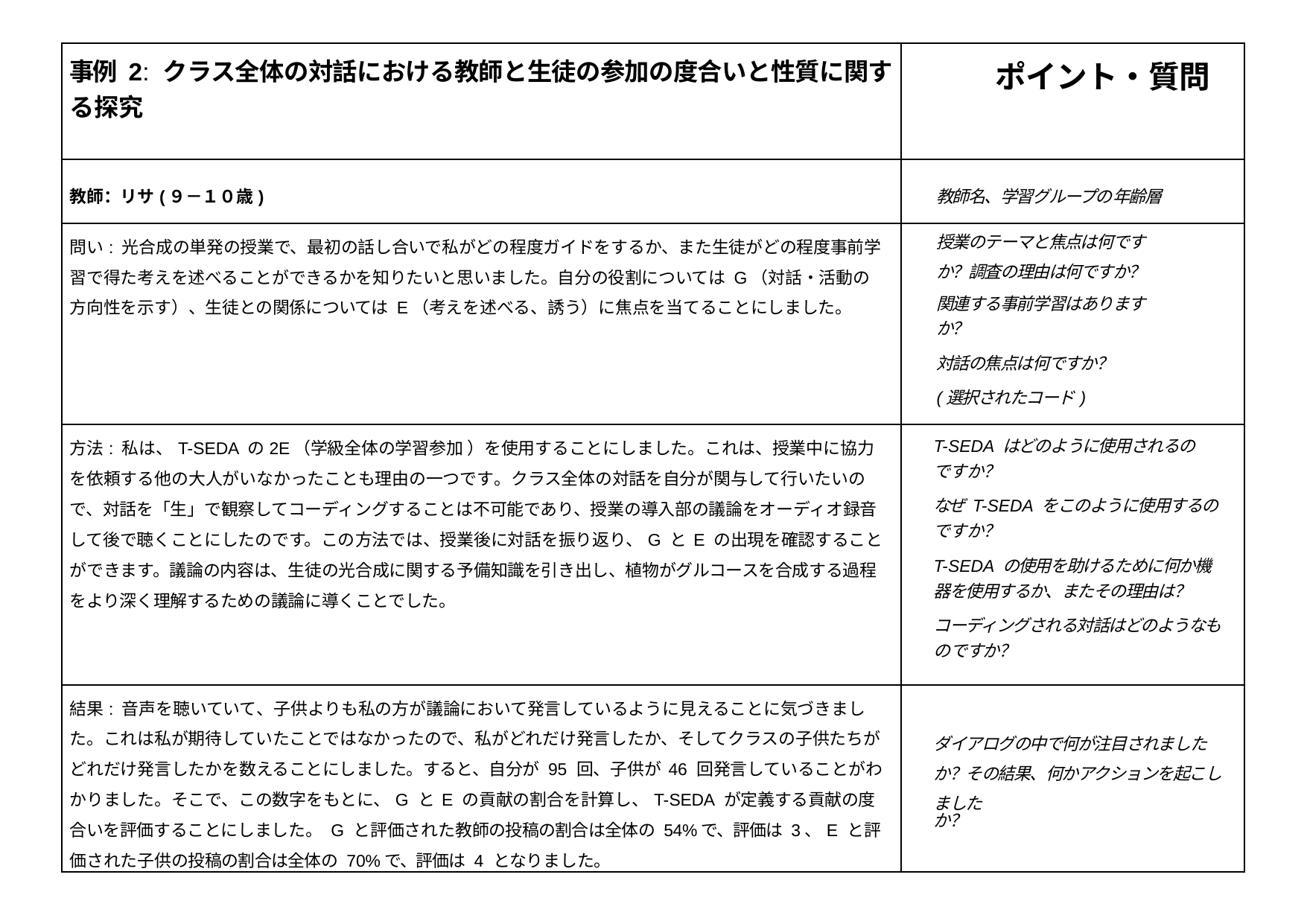

| 事例 2: クラス全体の対話における教師と生徒の参加の度合いと性質に関する探究 | ポイント・質問 |
| --- | --- |
| 教師：リサ(９－１０歳) | 教師名、学習グループの年齢層 |
| 問い: 光合成の単発の授業で、最初の話し合いで私がどの程度ガイドをするか、また生徒がどの程度事前学習で得た考えを述べることができるかを知りたいと思いました。自分の役割については G（対話・活動の方向性を示す）、生徒との関係については E（考えを述べる、誘う）に焦点を当てることにしました。 | 授業のテーマと焦点は何ですか？調査の理由は何ですか？ 関連する事前学習はありますか？ 対話の焦点は何ですか？ (選択されたコード) |
| 方法: 私は、T-SEDA の2E（学級全体の学習参加 ）を使用することにしました。これは、授業中に協力を依頼する他の大人がいなかったことも理由の一つです。クラス全体の対話を自分が関与して行いたいので、対話を「生」で観察してコーディングすることは不可能であり、授業の導入部の議論をオーディオ録音して後で聴くことにしたのです。この方法では、授業後に対話を振り返り、G と E の出現を確認することができます。議論の内容は、生徒の光合成に関する予備知識を引き出し、植物がグルコースを合成する過程をより深く理解するための議論に導くことでした。 | T-SEDA はどのように使用されるのですか？ なぜ T-SEDA をこのように使用するのですか？ T-SEDA の使用を助けるために何か機器を使用するか、またその理由は？ コーディングされる対話はどのようなものですか？ |
| 結果: 音声を聴いていて、子供よりも私の方が議論において発言しているように見えることに気づきました。これは私が期待していたことではなかったので、私がどれだけ発言したか、そしてクラスの子供たちがどれだけ発言したかを数えることにしました。すると、自分が 95 回、子供が 46 回発言していることがわかりました。そこで、この数字をもとに、G と E の貢献の割合を計算し、T-SEDA が定義する貢献の度合いを評価することにしました。 G と評価された教師の投稿の割合は全体の 54%で、評価は 3、E と評価された子供の投稿の割合は全体の 70%で、評価は 4 となりました。 | ダイアログの中で何が注目されましたか？その結果、何かアクションを起こしました か？ |